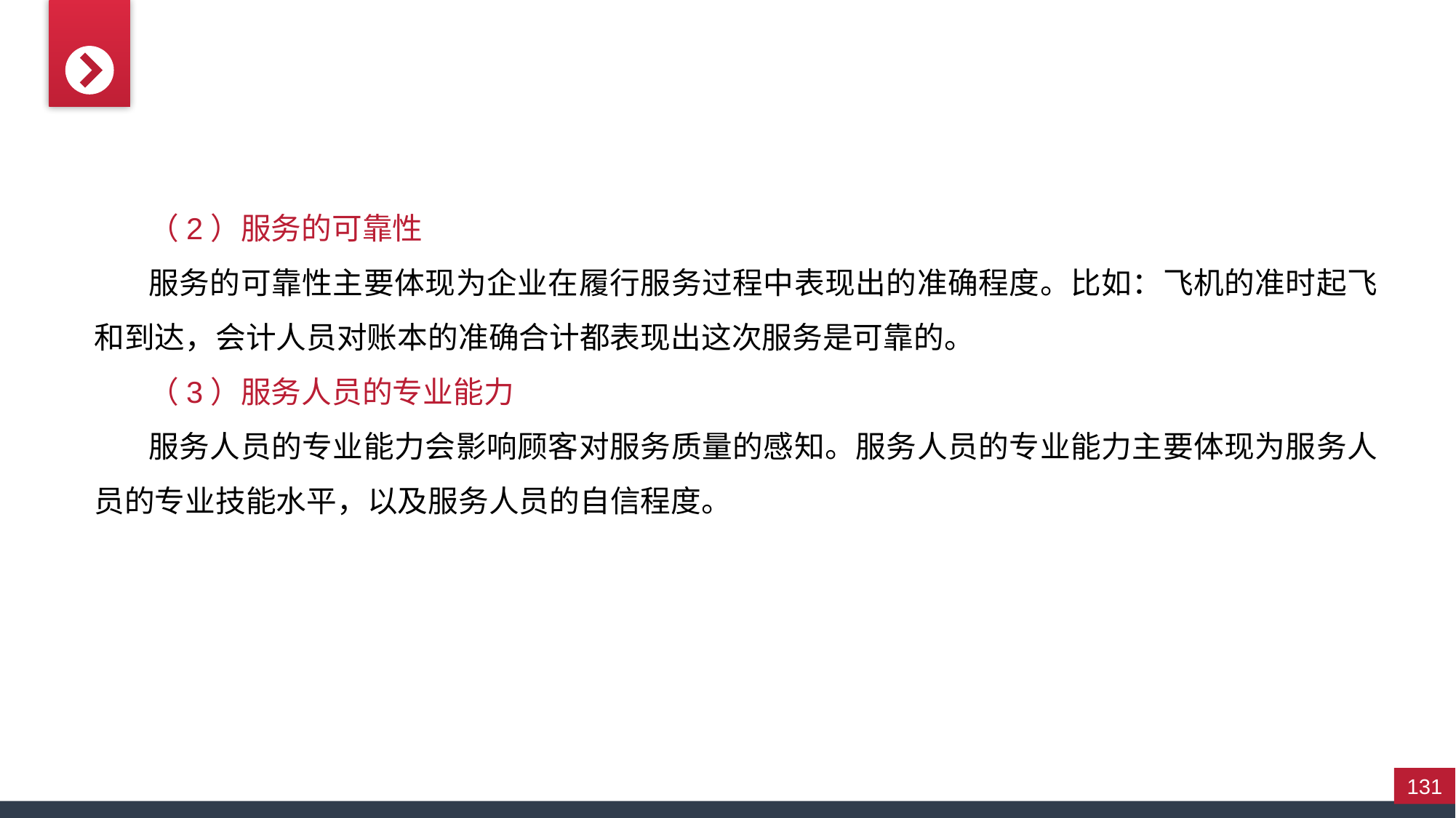

（2）服务的可靠性
服务的可靠性主要体现为企业在履行服务过程中表现出的准确程度。比如：飞机的准时起飞和到达，会计人员对账本的准确合计都表现出这次服务是可靠的。
（3）服务人员的专业能力
服务人员的专业能力会影响顾客对服务质量的感知。服务人员的专业能力主要体现为服务人员的专业技能水平，以及服务人员的自信程度。